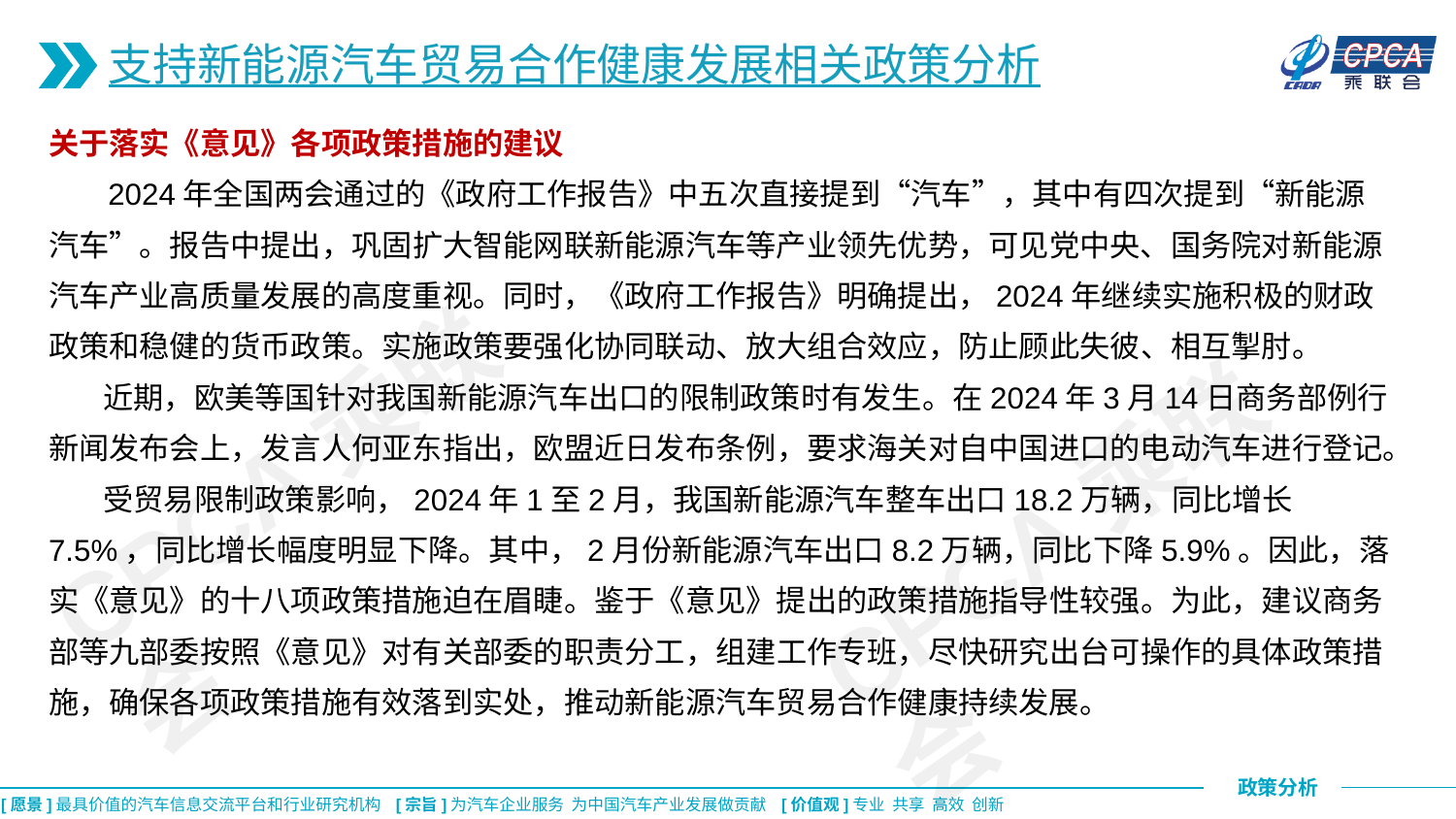

支持新能源汽车贸易合作健康发展相关政策分析
关于落实《意见》各项政策措施的建议
       2024年全国两会通过的《政府工作报告》中五次直接提到“汽车”，其中有四次提到“新能源汽车”。报告中提出，巩固扩大智能网联新能源汽车等产业领先优势，可见党中央、国务院对新能源汽车产业高质量发展的高度重视。同时，《政府工作报告》明确提出，2024年继续实施积极的财政政策和稳健的货币政策。实施政策要强化协同联动、放大组合效应，防止顾此失彼、相互掣肘。
       近期，欧美等国针对我国新能源汽车出口的限制政策时有发生。在2024年3月14日商务部例行新闻发布会上，发言人何亚东指出，欧盟近日发布条例，要求海关对自中国进口的电动汽车进行登记。
       受贸易限制政策影响，2024年1至2月，我国新能源汽车整车出口18.2万辆，同比增长7.5%，同比增长幅度明显下降。其中，2月份新能源汽车出口8.2万辆，同比下降5.9%。因此，落实《意见》的十八项政策措施迫在眉睫。鉴于《意见》提出的政策措施指导性较强。为此，建议商务部等九部委按照《意见》对有关部委的职责分工，组建工作专班，尽快研究出台可操作的具体政策措施，确保各项政策措施有效落到实处，推动新能源汽车贸易合作健康持续发展。
CPCA乘联会
CPCA乘联会